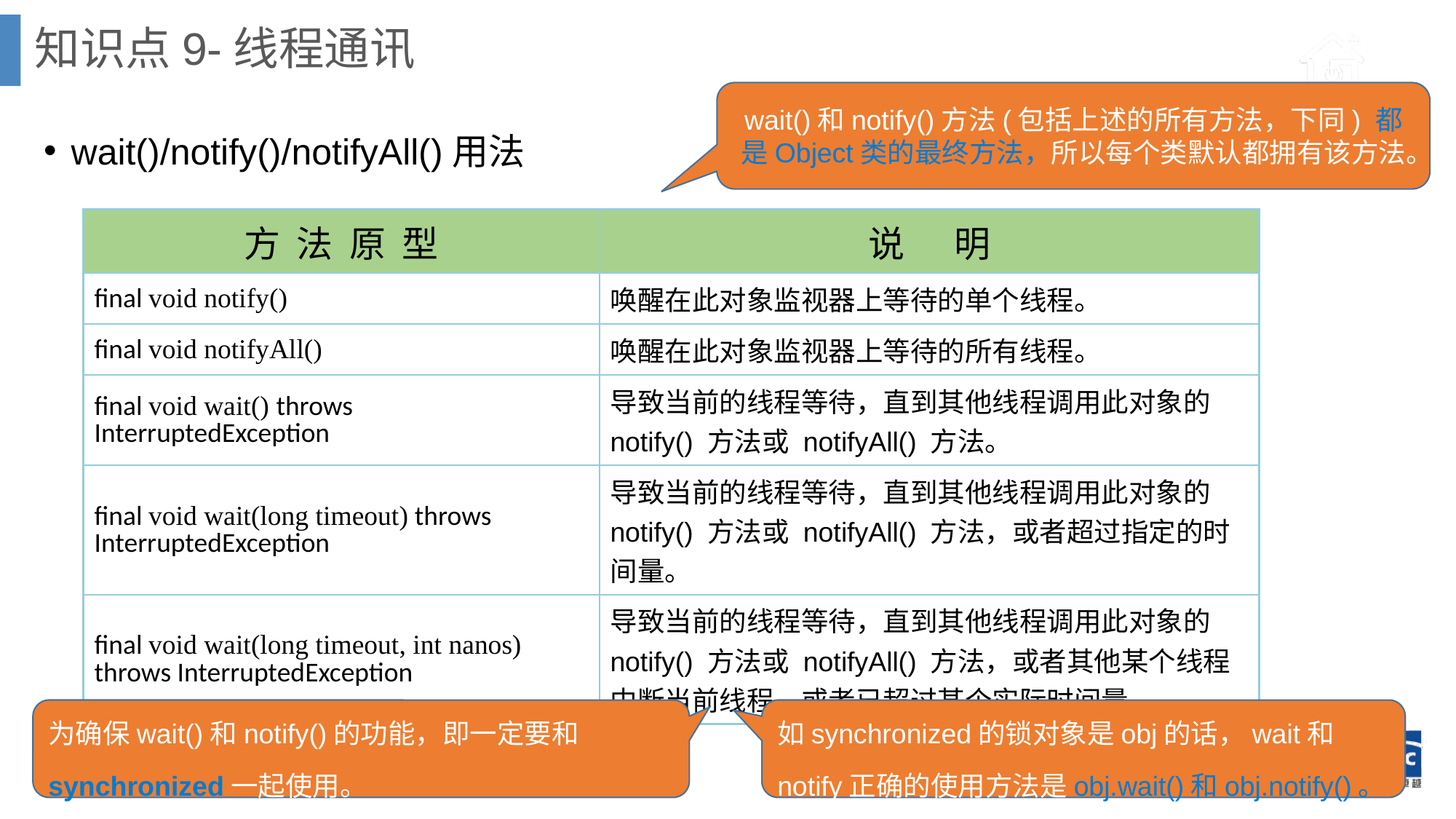

# 知识点9-线程通讯
wait()和notify()方法(包括上述的所有方法，下同) 都是Object类的最终方法，所以每个类默认都拥有该方法。
wait()/notify()/notifyAll()用法

| 方 法 原 型 | 说 明 |
| --- | --- |
| final void notify() | 唤醒在此对象监视器上等待的单个线程。 |
| final void notifyAll() | 唤醒在此对象监视器上等待的所有线程。 |
| final void wait() throws InterruptedException | 导致当前的线程等待，直到其他线程调用此对象的 notify() 方法或 notifyAll() 方法。 |
| final void wait(long timeout) throws InterruptedException | 导致当前的线程等待，直到其他线程调用此对象的 notify() 方法或 notifyAll() 方法，或者超过指定的时间量。 |
| final void wait(long timeout, int nanos) throws InterruptedException | 导致当前的线程等待，直到其他线程调用此对象的 notify() 方法或 notifyAll() 方法，或者其他某个线程中断当前线程，或者已超过某个实际时间量。 |
为确保wait()和notify()的功能，即一定要和synchronized一起使用。
如synchronized的锁对象是obj的话，wait和notify正确的使用方法是obj.wait()和obj.notify()。